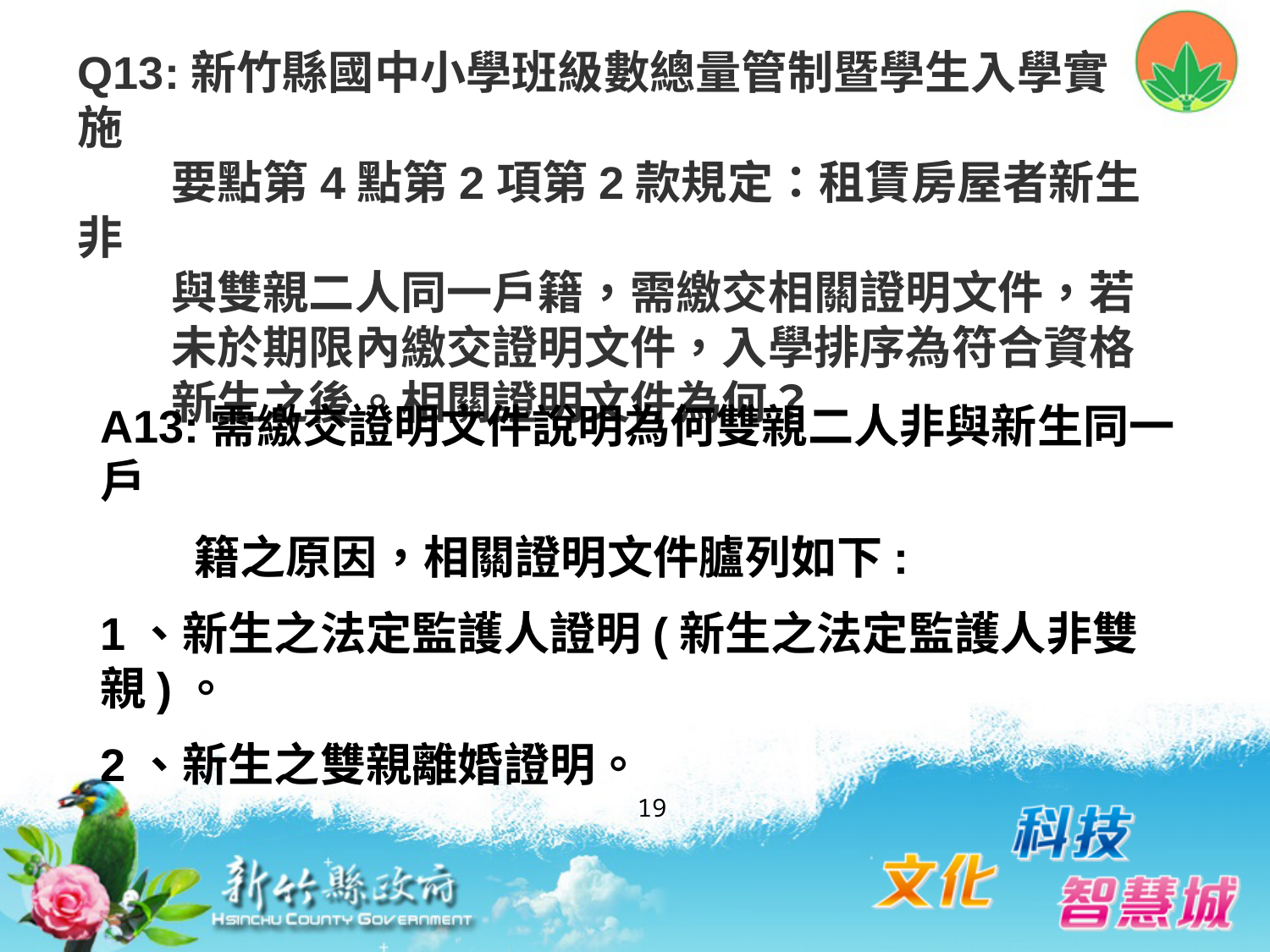

Q13:新竹縣國中小學班級數總量管制暨學生入學實施
        要點第4點第2項第2款規定：租賃房屋者新生非
        與雙親二人同一戶籍，需繳交相關證明文件，若
        未於期限內繳交證明文件，入學排序為符合資格
        新生之後。相關證明文件為何？

A13:需繳交證明文件說明為何雙親二人非與新生同一戶
        籍之原因，相關證明文件臚列如下:
1、新生之法定監護人證明(新生之法定監護人非雙親)。
2、新生之雙親離婚證明。
19